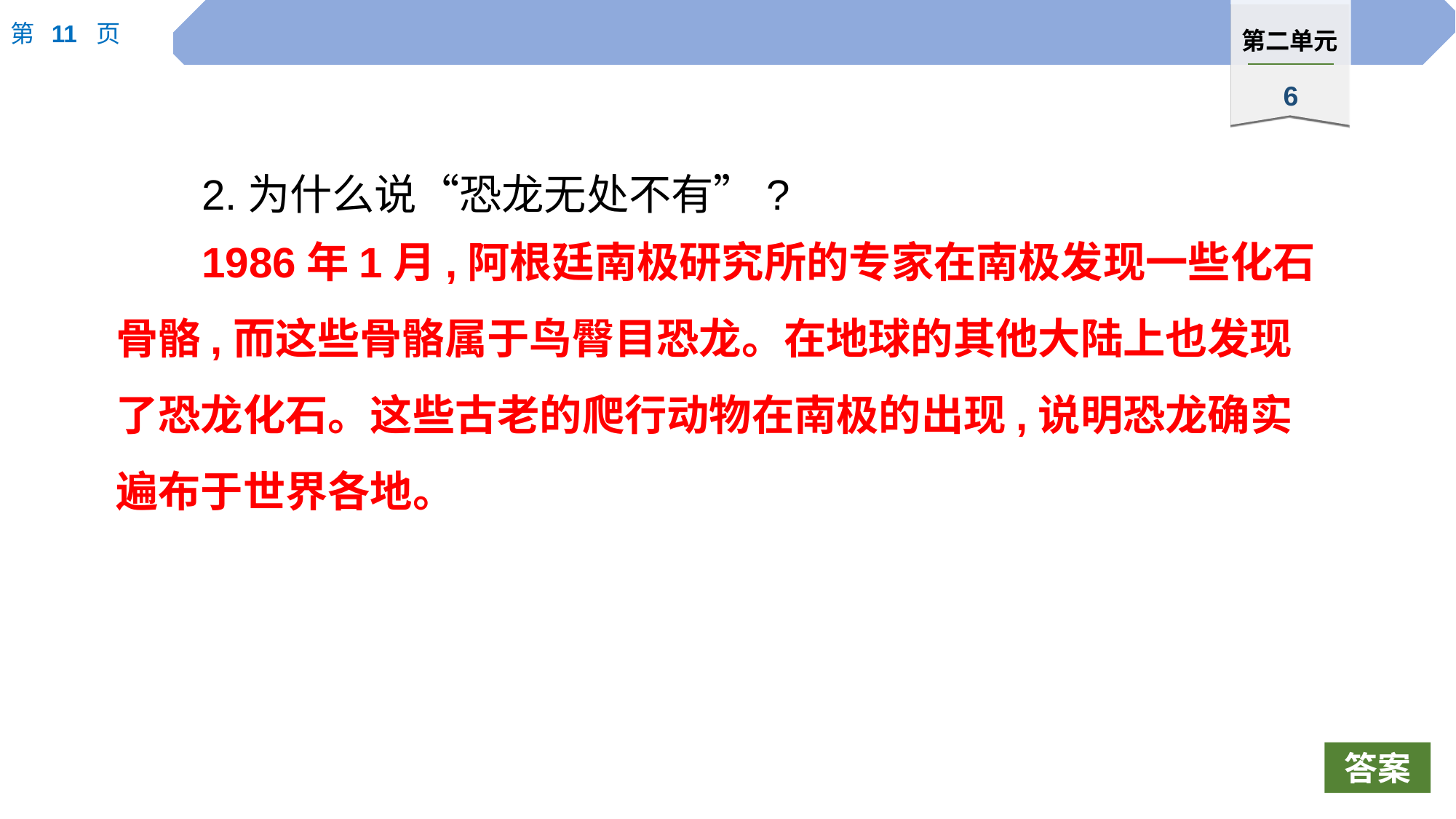

2.为什么说“恐龙无处不有”?
1986年1月,阿根廷南极研究所的专家在南极发现一些化石骨骼,而这些骨骼属于鸟臀目恐龙。在地球的其他大陆上也发现了恐龙化石。这些古老的爬行动物在南极的出现,说明恐龙确实遍布于世界各地。

答案